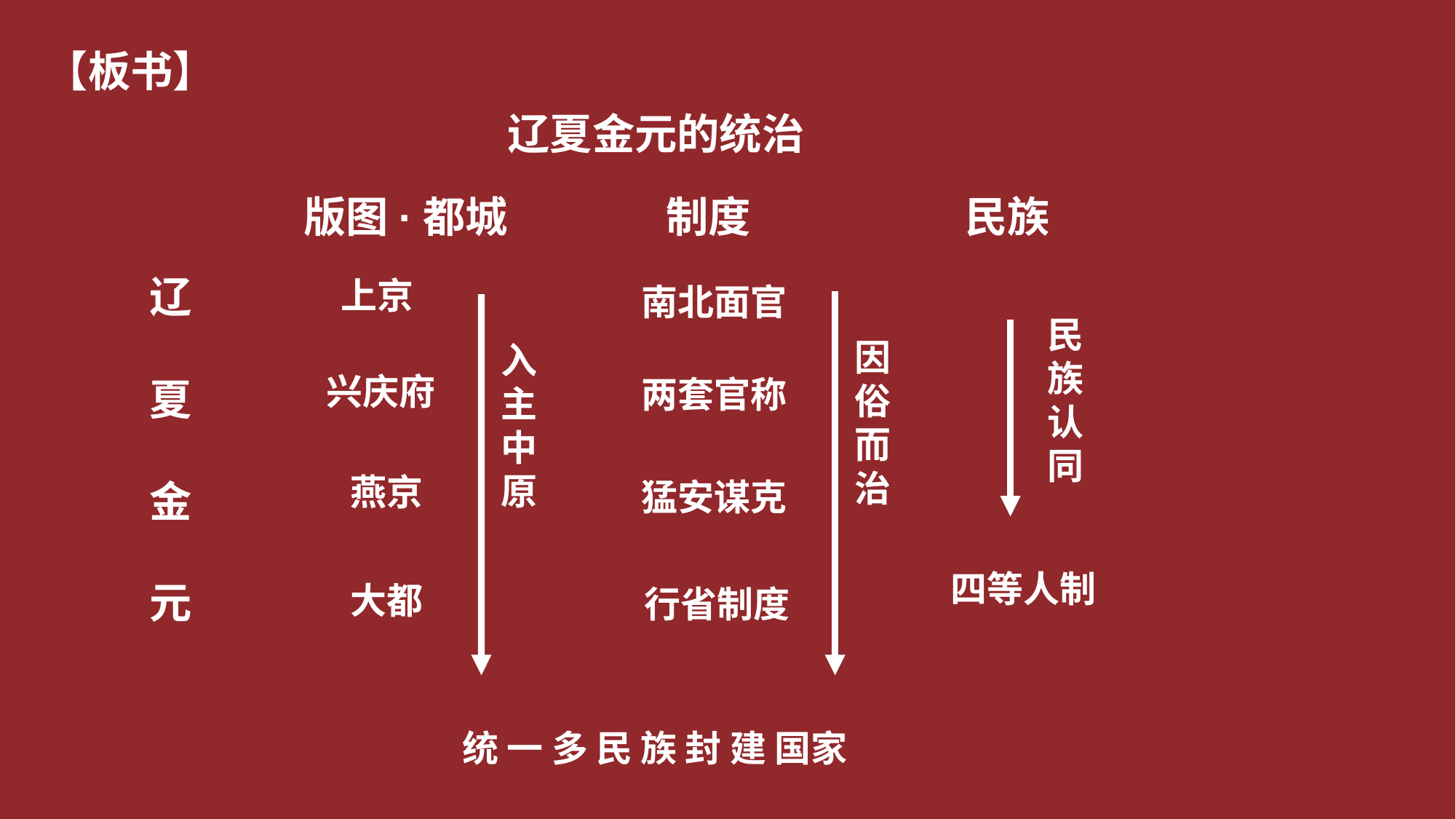

【板书】
辽夏金元的统治
版图·都城
制度
民族
辽

夏

金

元
上京
南北面官
民族认同
因俗而治
入主中原
兴庆府
两套官称
燕京
猛安谋克
四等人制
大都
行省制度
统 一 多 民 族 封 建 国家